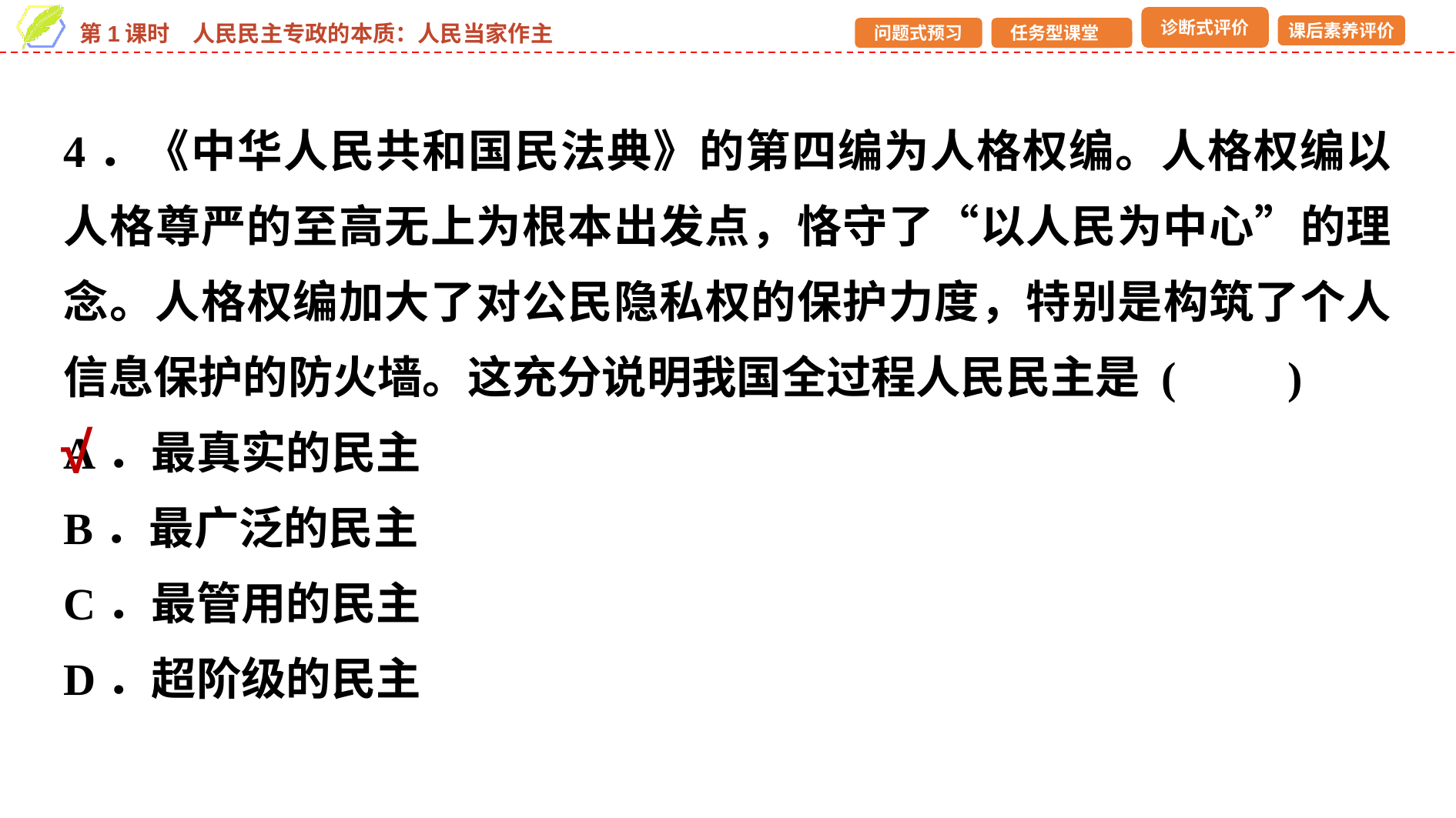

4．《中华人民共和国民法典》的第四编为人格权编。人格权编以人格尊严的至高无上为根本出发点，恪守了“以人民为中心”的理念。人格权编加大了对公民隐私权的保护力度，特别是构筑了个人信息保护的防火墙。这充分说明我国全过程人民民主是 (　　)
A．最真实的民主
B．最广泛的民主
C．最管用的民主
D．超阶级的民主
√